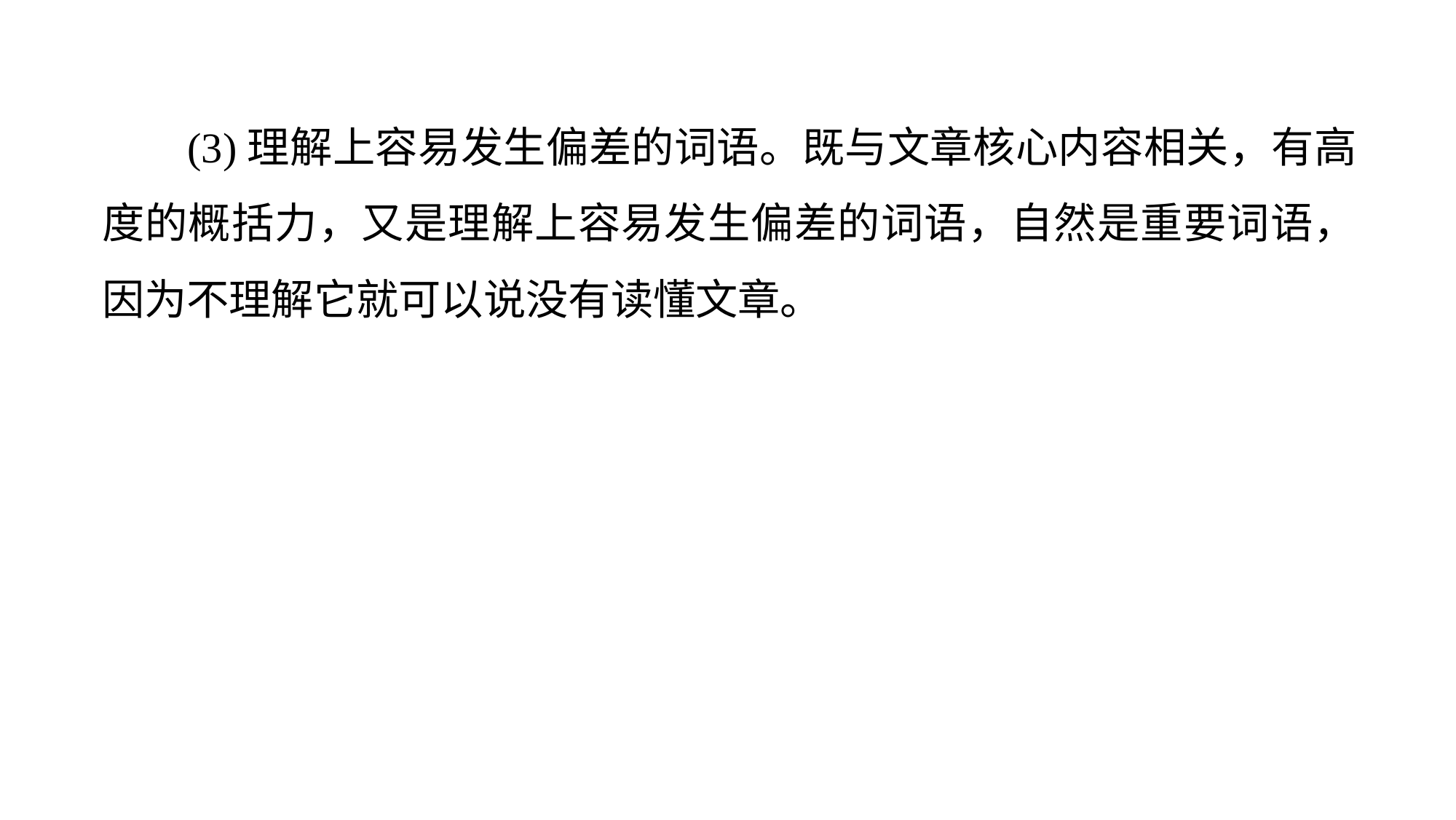

(3)理解上容易发生偏差的词语。既与文章核心内容相关，有高度的概括力，又是理解上容易发生偏差的词语，自然是重要词语，因为不理解它就可以说没有读懂文章。